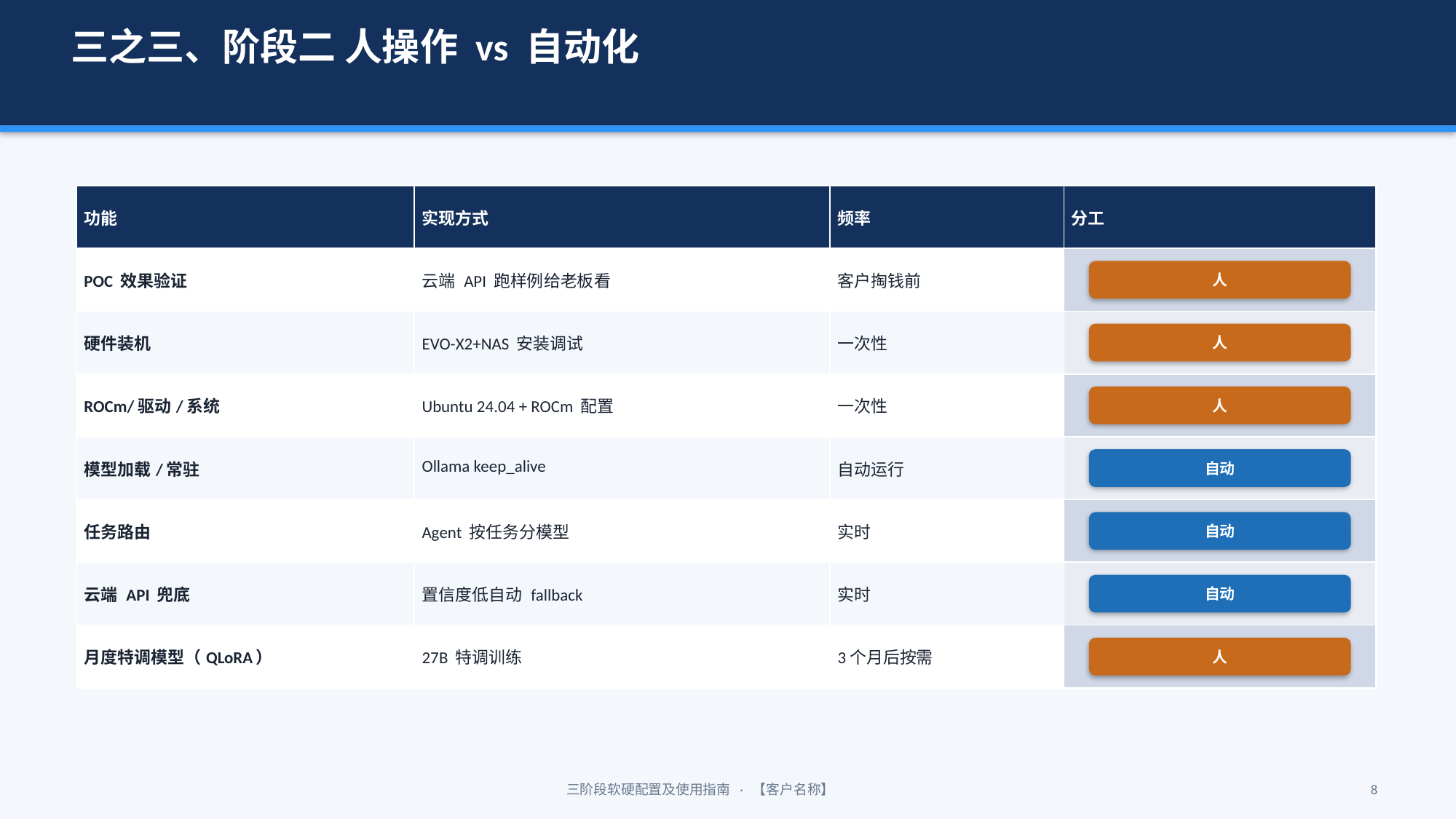

三之三、阶段二 人操作 vs 自动化

| 功能 | 实现方式 | 频率 | 分工 |
| --- | --- | --- | --- |
| POC 效果验证 | 云端 API 跑样例给老板看 | 客户掏钱前 |  |
| 硬件装机 | EVO-X2+NAS 安装调试 | 一次性 |  |
| ROCm/驱动/系统 | Ubuntu 24.04 + ROCm 配置 | 一次性 |  |
| 模型加载/常驻 | Ollama keep\_alive | 自动运行 |  |
| 任务路由 | Agent 按任务分模型 | 实时 |  |
| 云端 API 兜底 | 置信度低自动 fallback | 实时 |  |
| 月度特调模型（QLoRA） | 27B 特调训练 | 3个月后按需 |  |
人
人
人
自动
自动
自动
人
三阶段软硬配置及使用指南  ·  【客户名称】
8